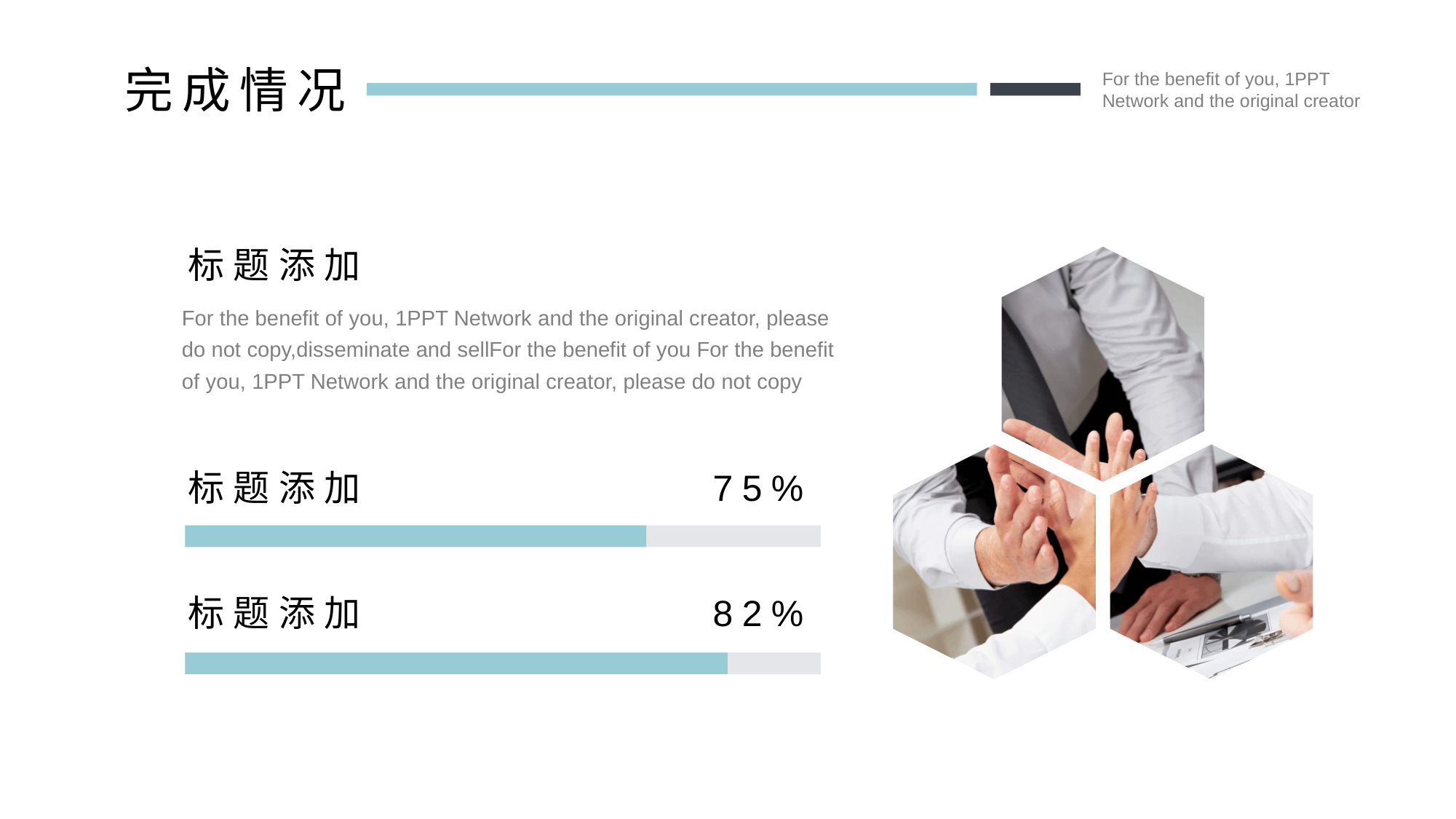

完成情况
For the benefit of you, 1PPT Network and the original creator

标题添加
For the benefit of you, 1PPT Network and the original creator, please do not copy,disseminate and sellFor the benefit of you For the benefit of you, 1PPT Network and the original creator, please do not copy

标题添加
75%

标题添加
82%